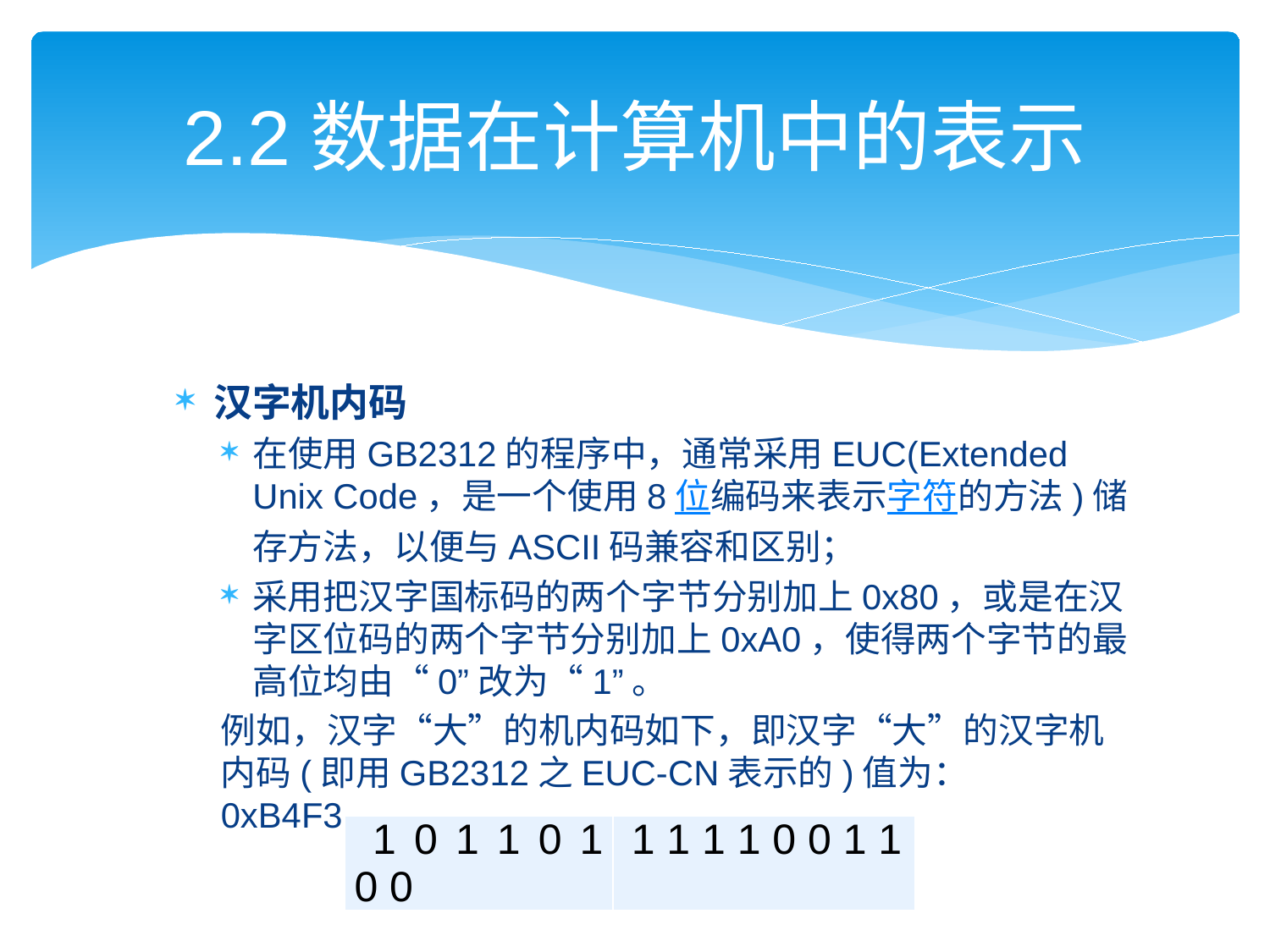

# 2.2数据在计算机中的表示
汉字机内码
在使用GB2312的程序中，通常采用EUC(Extended Unix Code，是一个使用8位编码来表示字符的方法)储存方法，以便与ASCII码兼容和区别；
采用把汉字国标码的两个字节分别加上0x80，或是在汉字区位码的两个字节分别加上0xA0，使得两个字节的最高位均由“0”改为“1”。
例如，汉字“大”的机内码如下，即汉字“大”的汉字机内码(即用GB2312之EUC-CN表示的)值为：0xB4F3。
| 1 0 1 1 0 1 0 0 | 1 1 1 1 0 0 1 1 |
| --- | --- |